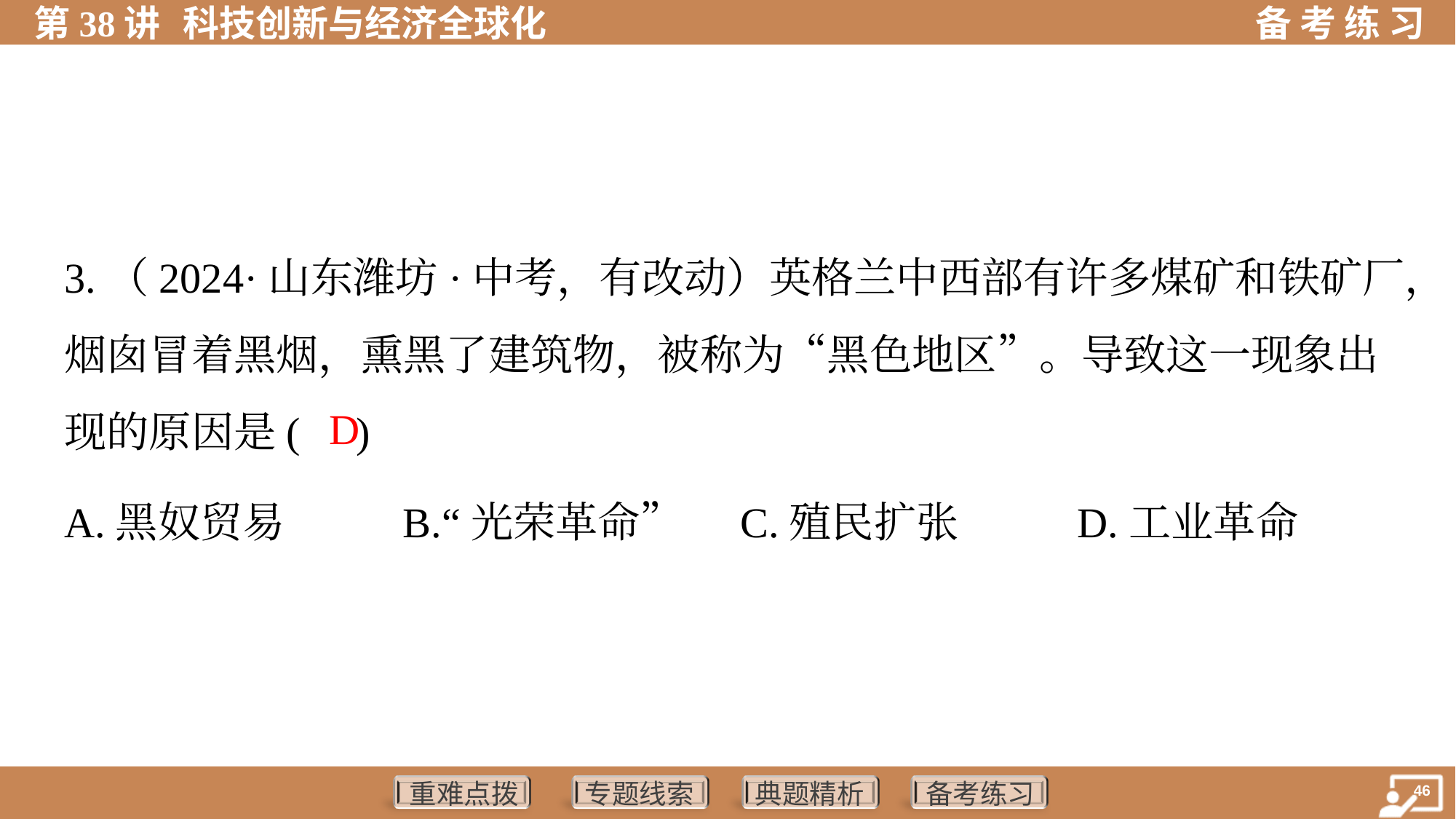

3.（2024·山东潍坊·中考，有改动）英格兰中西部有许多煤矿和铁矿厂，
烟囱冒着黑烟，熏黑了建筑物，被称为“黑色地区”。导致这一现象出
现的原因是(     )
   D
A.黑奴贸易	B.“光荣革命”	C.殖民扩张	D.工业革命